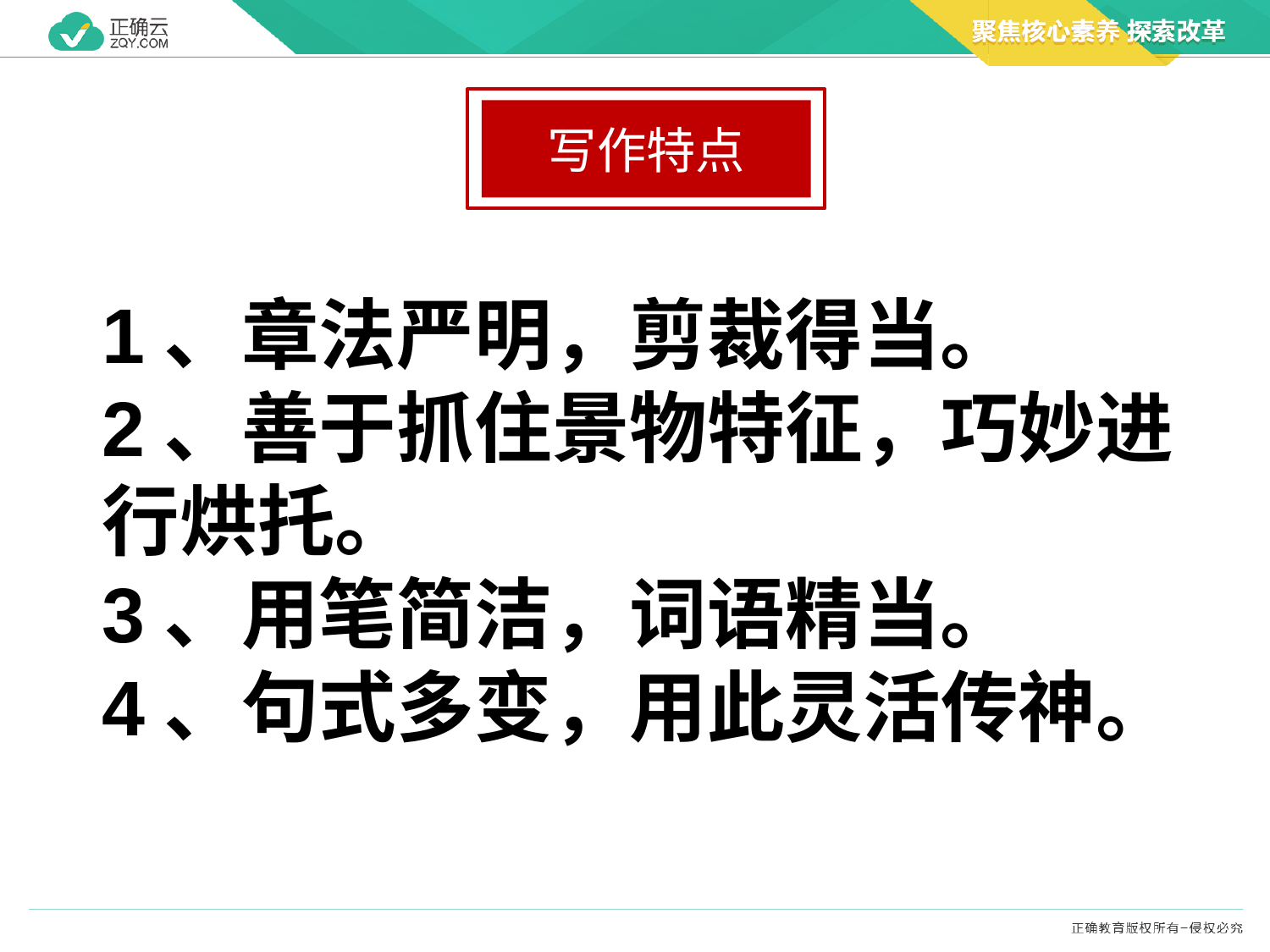

写作特点
1、章法严明，剪裁得当。
2、善于抓住景物特征，巧妙进行烘托。
3、用笔简洁，词语精当。
4、句式多变，用此灵活传神。